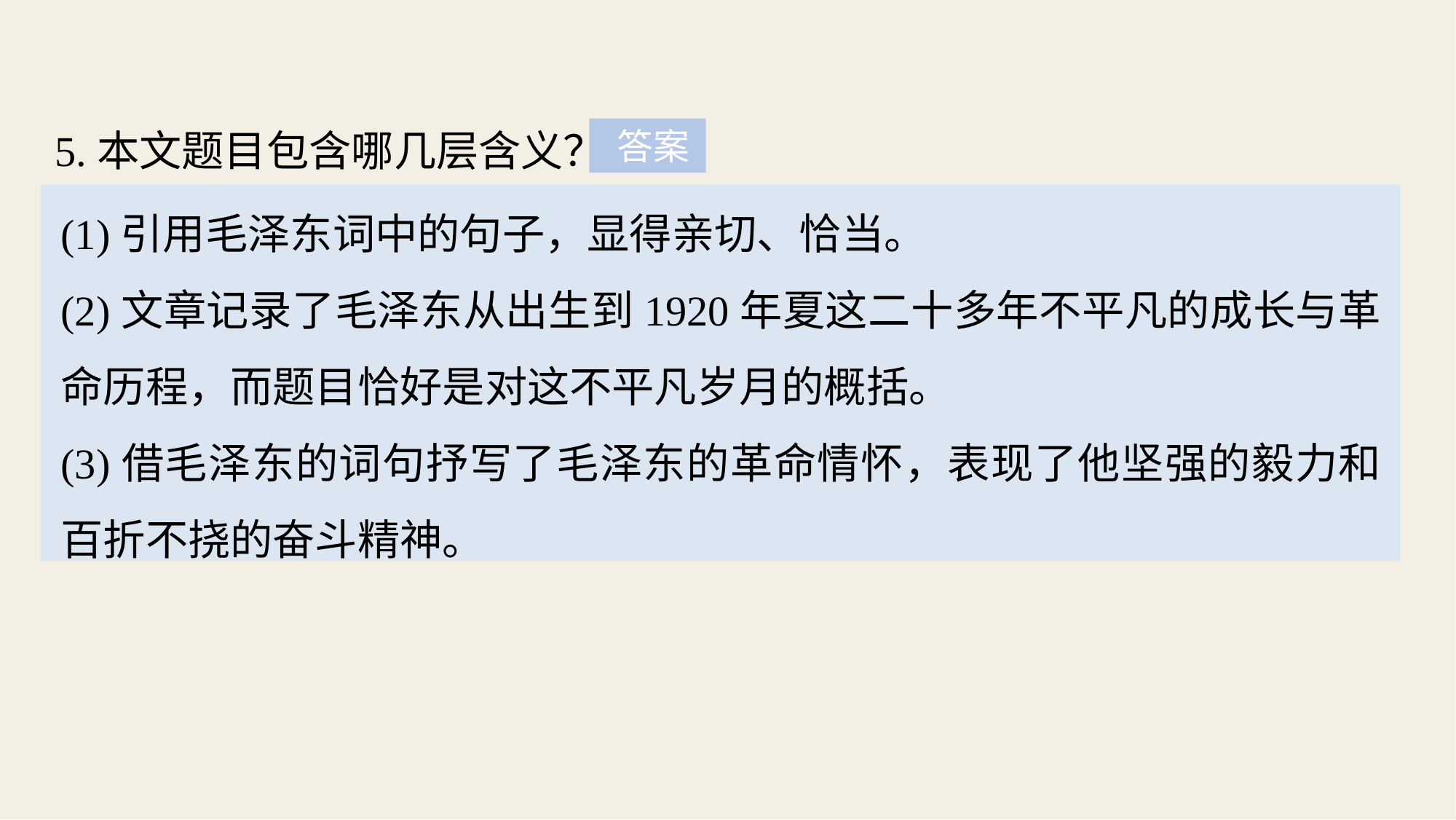

5.本文题目包含哪几层含义？
 答案
(1)引用毛泽东词中的句子，显得亲切、恰当。
(2)文章记录了毛泽东从出生到1920年夏这二十多年不平凡的成长与革命历程，而题目恰好是对这不平凡岁月的概括。
(3)借毛泽东的词句抒写了毛泽东的革命情怀，表现了他坚强的毅力和百折不挠的奋斗精神。